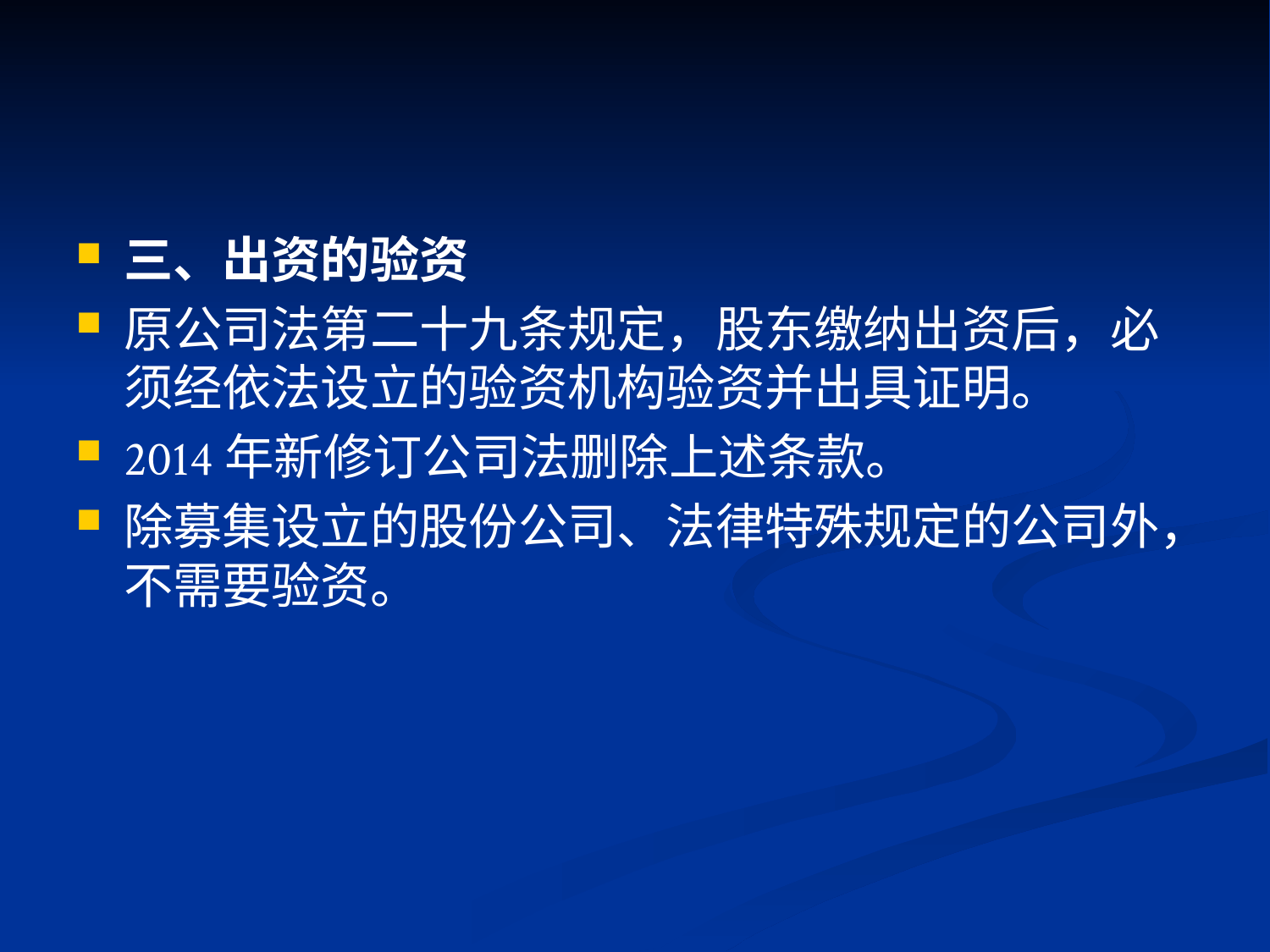

#
三、出资的验资
原公司法第二十九条规定，股东缴纳出资后，必须经依法设立的验资机构验资并出具证明。
2014年新修订公司法删除上述条款。
除募集设立的股份公司、法律特殊规定的公司外，不需要验资。